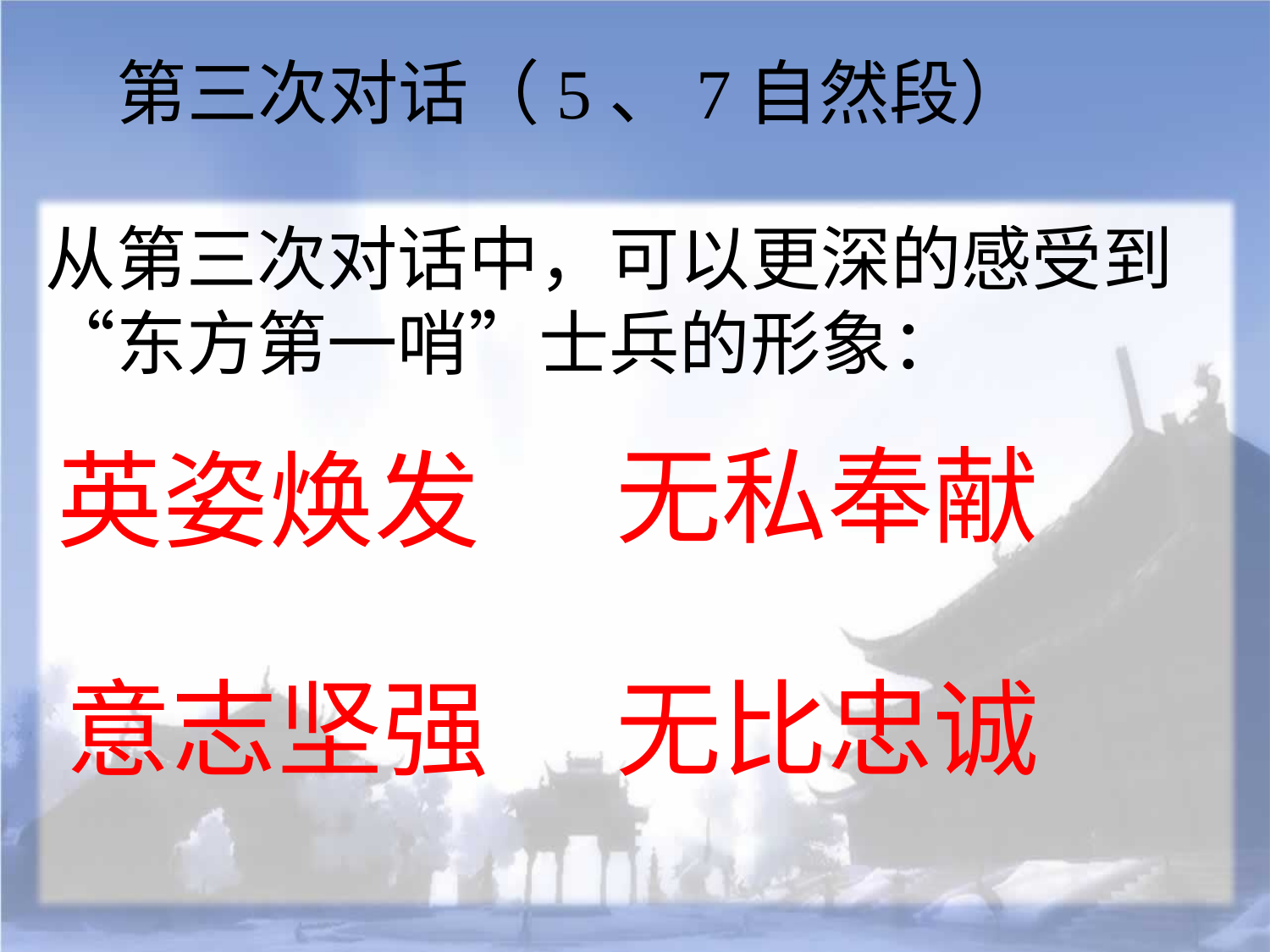

第三次对话（5、7自然段）
从第三次对话中，可以更深的感受到“东方第一哨”士兵的形象：
无私奉献
英姿焕发
意志坚强
无比忠诚